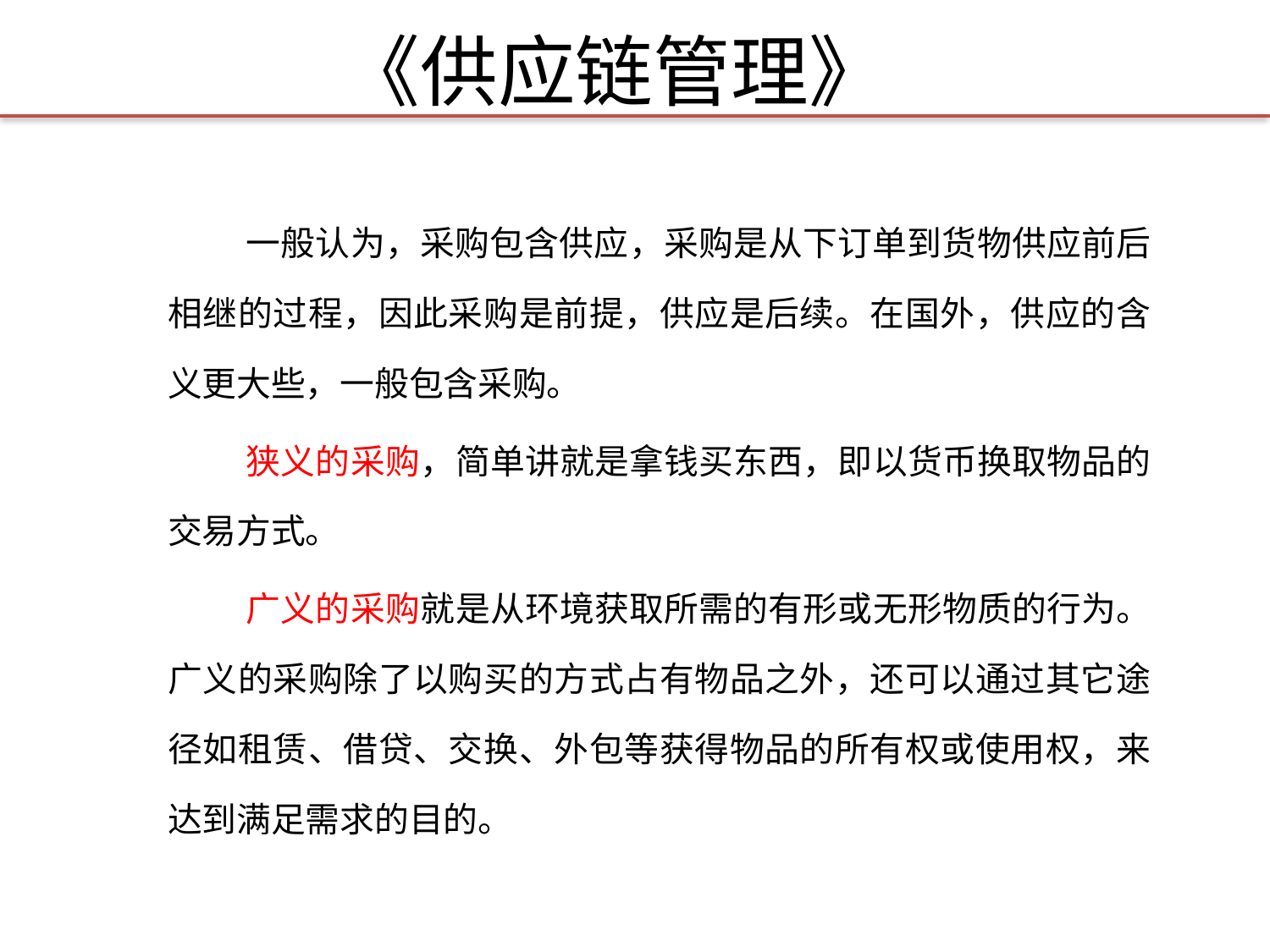

# 《供应链管理》
         一般认为，采购包含供应，采购是从下订单到货物供应前后相继的过程，因此采购是前提，供应是后续。在国外，供应的含义更大些，一般包含采购。
         狭义的采购，简单讲就是拿钱买东西，即以货币换取物品的交易方式。
         广义的采购就是从环境获取所需的有形或无形物质的行为。广义的采购除了以购买的方式占有物品之外，还可以通过其它途径如租赁、借贷、交换、外包等获得物品的所有权或使用权，来达到满足需求的目的。